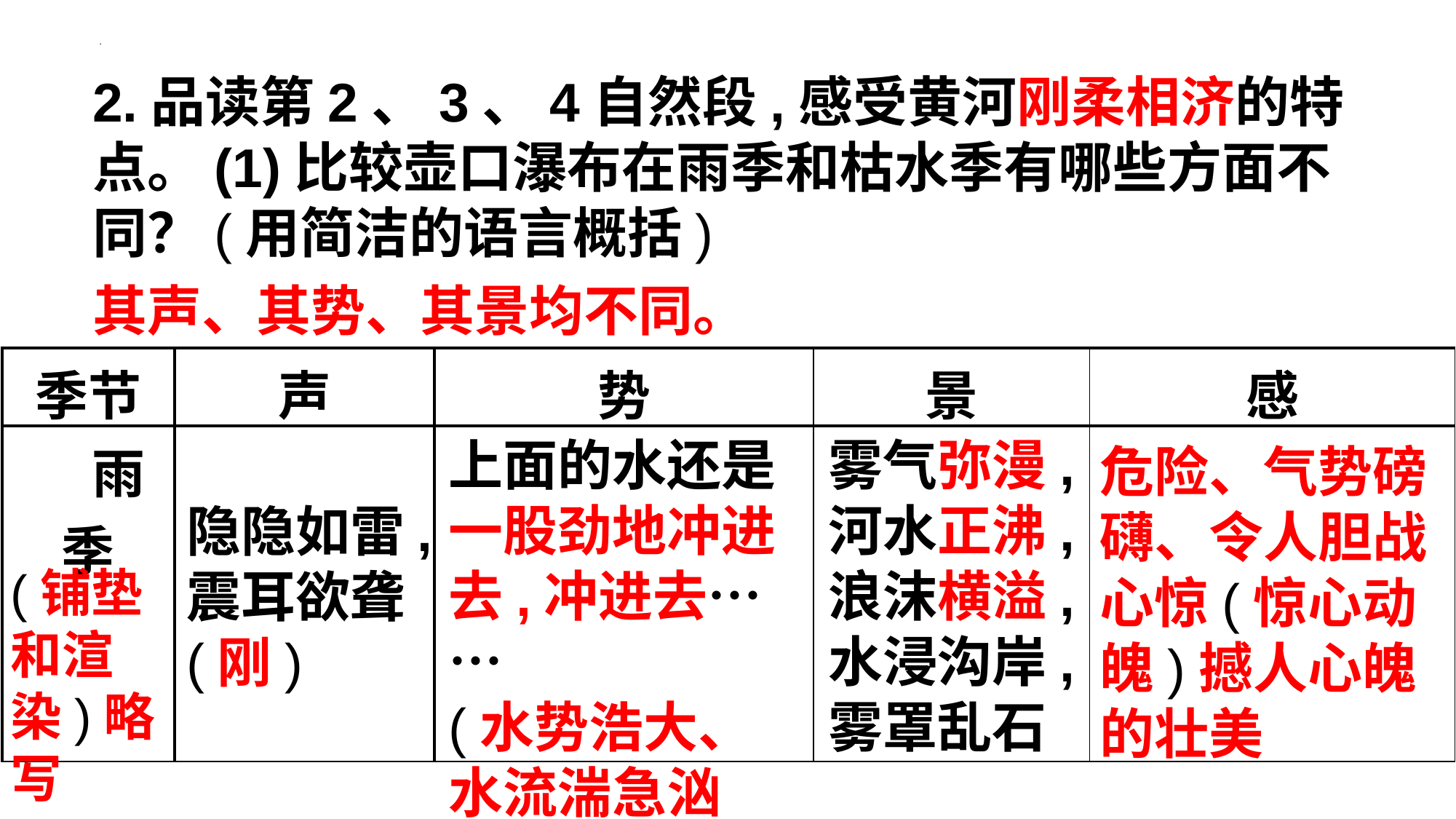

2.品读第2、3、4自然段,感受黄河刚柔相济的特点。(1)比较壶口瀑布在雨季和枯水季有哪些方面不同？(用简洁的语言概括)
其声、其势、其景均不同。
| 季节 | 声 | 势 | 景 | 感 |
| --- | --- | --- | --- | --- |
| 雨季 |  |  |  |  |
上面的水还是一股劲地冲进去,冲进去……
(水势浩大、水流湍急汹涌)

雾气弥漫,河水正沸,浪沫横溢,
水浸沟岸,雾罩乱石
危险、气势磅礴、令人胆战心惊(惊心动魄)撼人心魄的壮美
隐隐如雷,震耳欲聋(刚)
(铺垫和渲染)略写